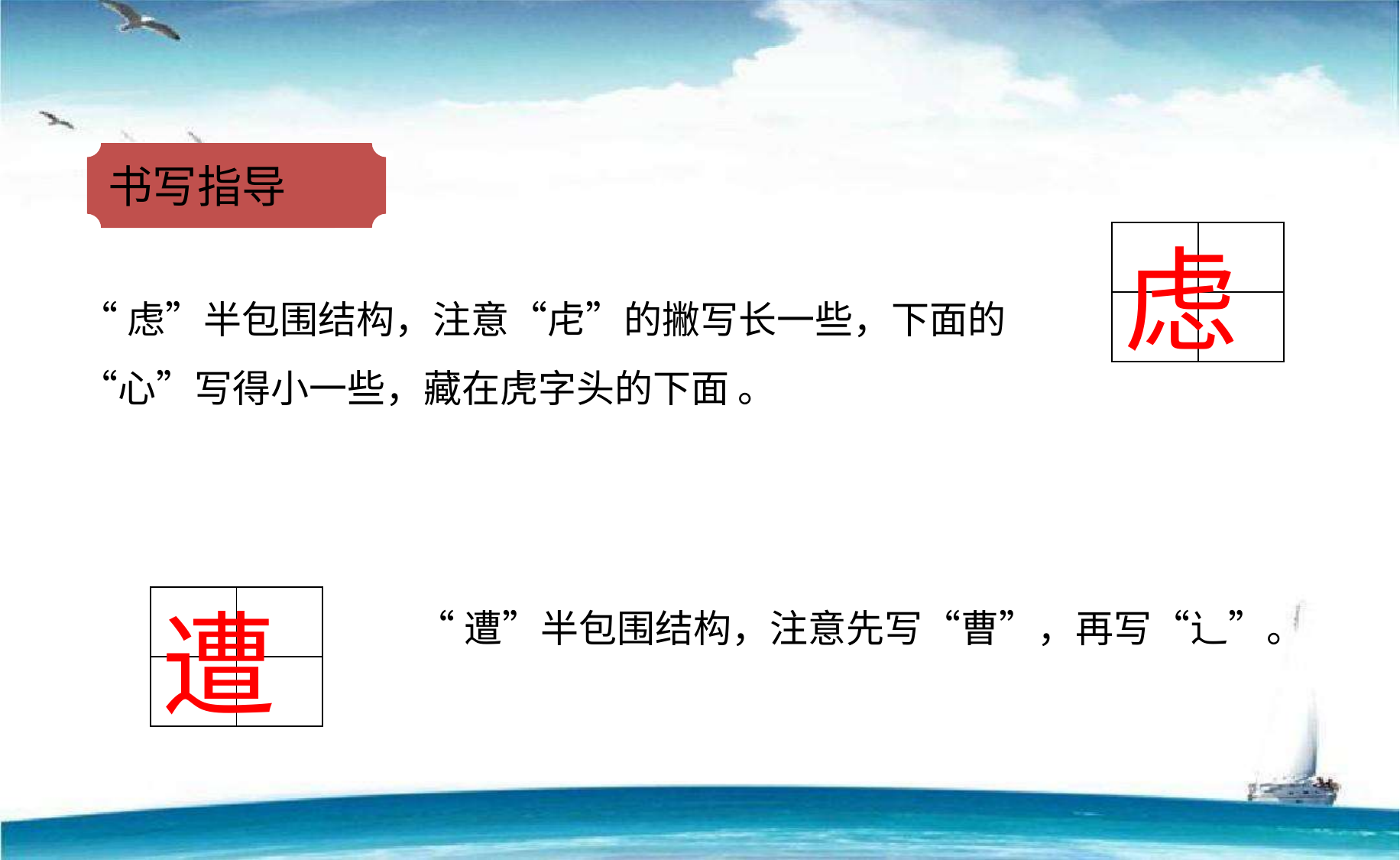

书写指导
|  |  |
| --- | --- |
|  |  |
虑
“虑”半包围结构，注意“虍”的撇写长一些，下面的“心”写得小一些，藏在虎字头的下面 。
“遭”半包围结构，注意先写“曹”，再写“辶”。
|  |  |
| --- | --- |
|  |  |
遭